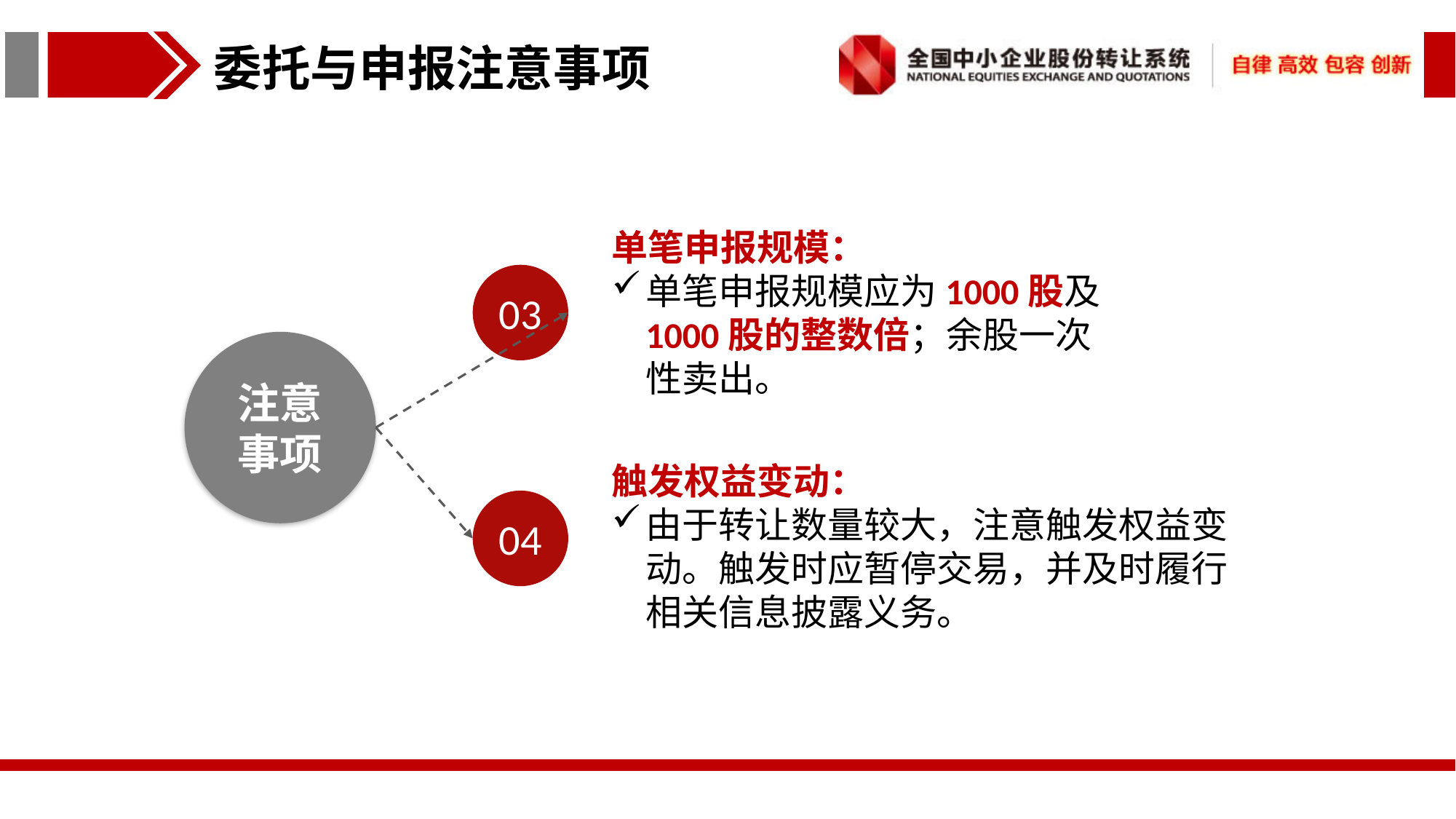

委托与申报注意事项
单笔申报规模：
单笔申报规模应为1000股及1000股的整数倍；余股一次性卖出。
03
注意
事项
触发权益变动：
由于转让数量较大，注意触发权益变动。触发时应暂停交易，并及时履行相关信息披露义务。
04
63